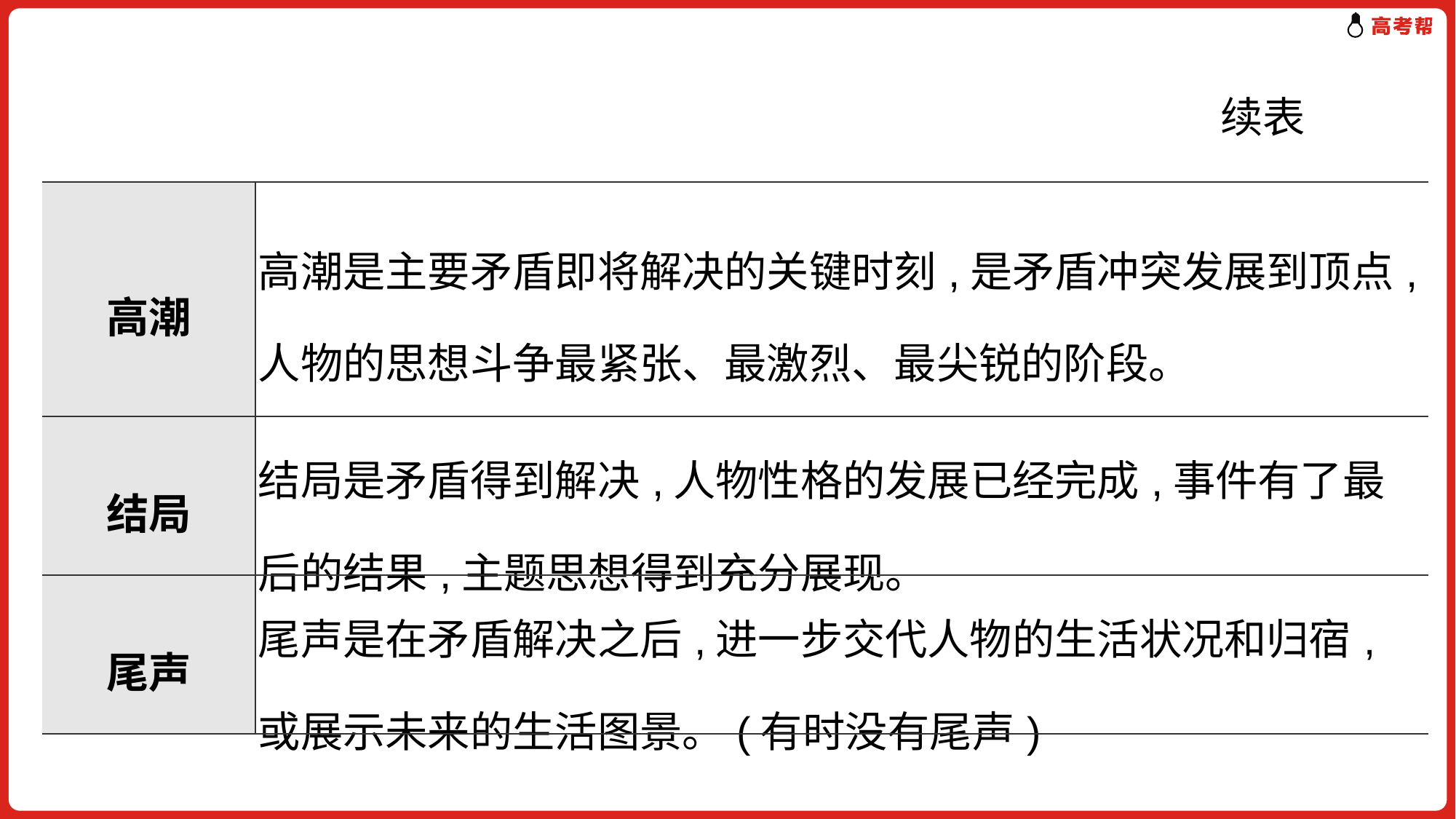

续表
| 高潮 | 高潮是主要矛盾即将解决的关键时刻,是矛盾冲突发展到顶点,人物的思想斗争最紧张、最激烈、最尖锐的阶段。 |
| --- | --- |
| 结局 | 结局是矛盾得到解决,人物性格的发展已经完成,事件有了最后的结果,主题思想得到充分展现。 |
| 尾声 | 尾声是在矛盾解决之后,进一步交代人物的生活状况和归宿,或展示未来的生活图景。(有时没有尾声) |